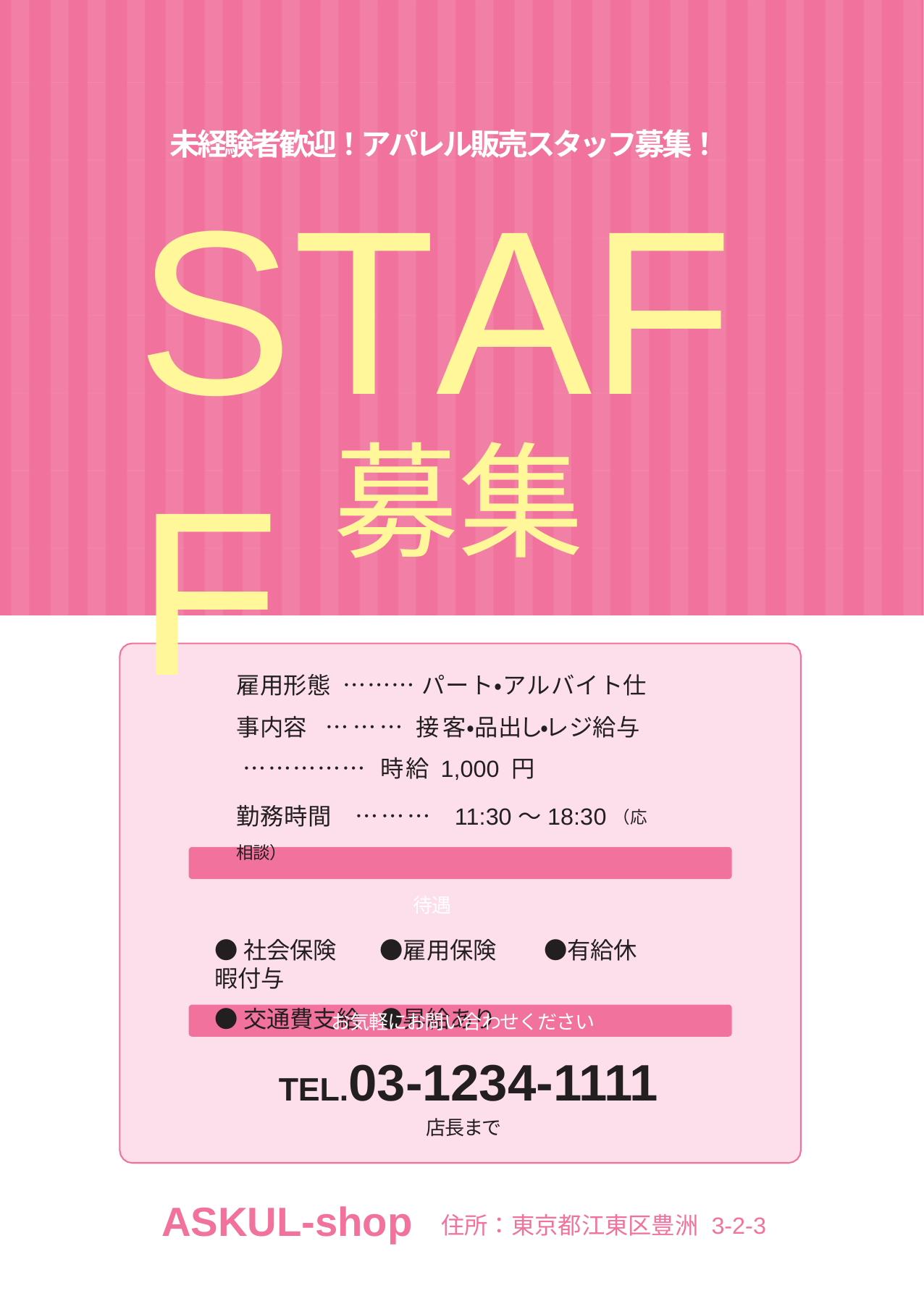

未経験者歓迎！アパレル販売スタッフ募集！
# STAFF
募集
雇用形態  ……… パート・アルバイト仕事内容  ……… 接客・品出し・レジ給与   ……………  時給 1,000 円
勤務時間   ………  11:30～18:30（応相談）
待遇
●社会保険	●雇用保険	●有給休暇付与
●交通費支給	●昇給あり
お気軽にお問い合わせください
TEL.03-1234-1111
店長まで

ASKUL-shop 住所：東京都江東区豊洲 3-2-3